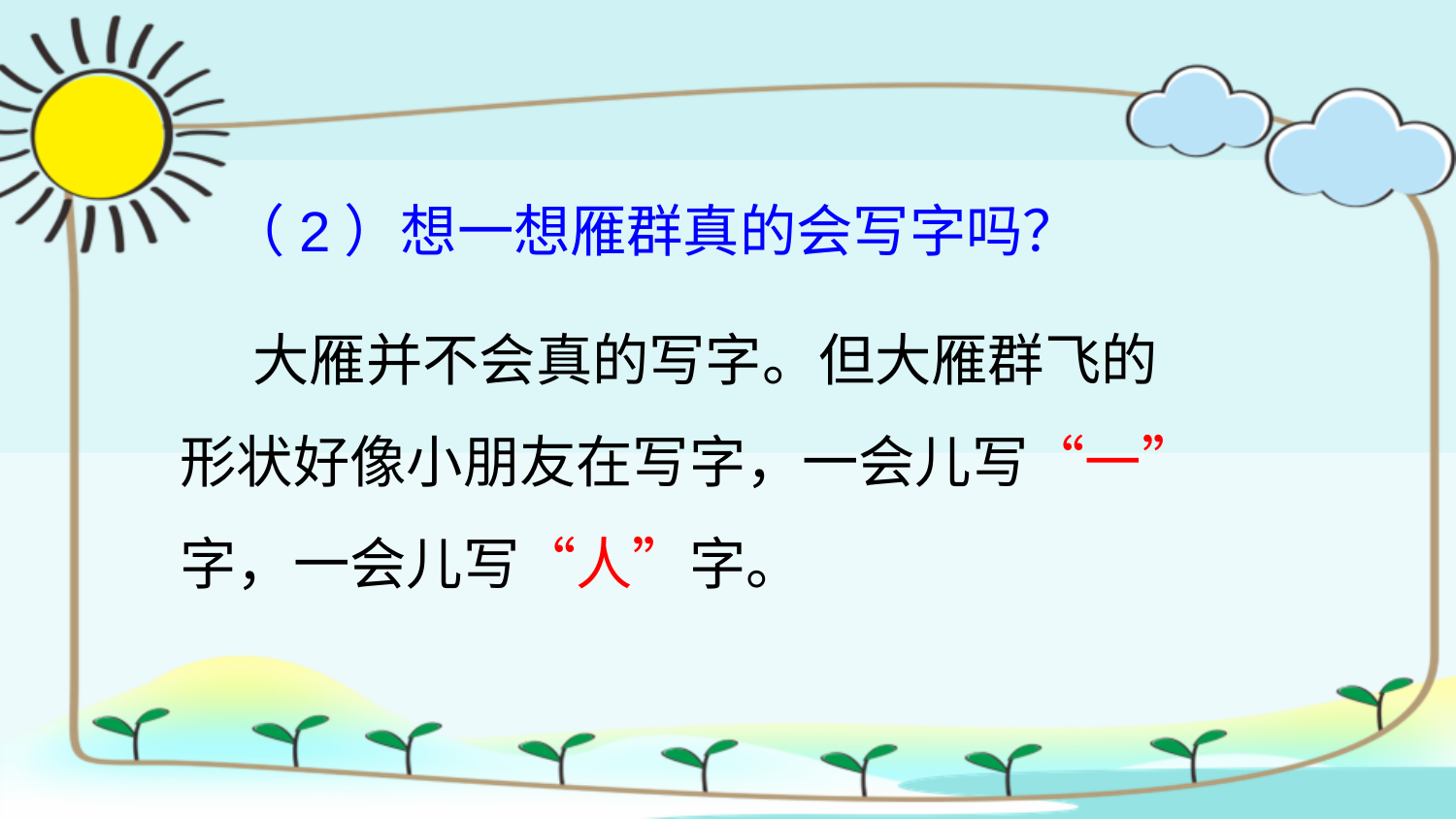

（2）想一想雁群真的会写字吗？
大雁并不会真的写字。但大雁群飞的形状好像小朋友在写字，一会儿写“一”字，一会儿写“人”字。